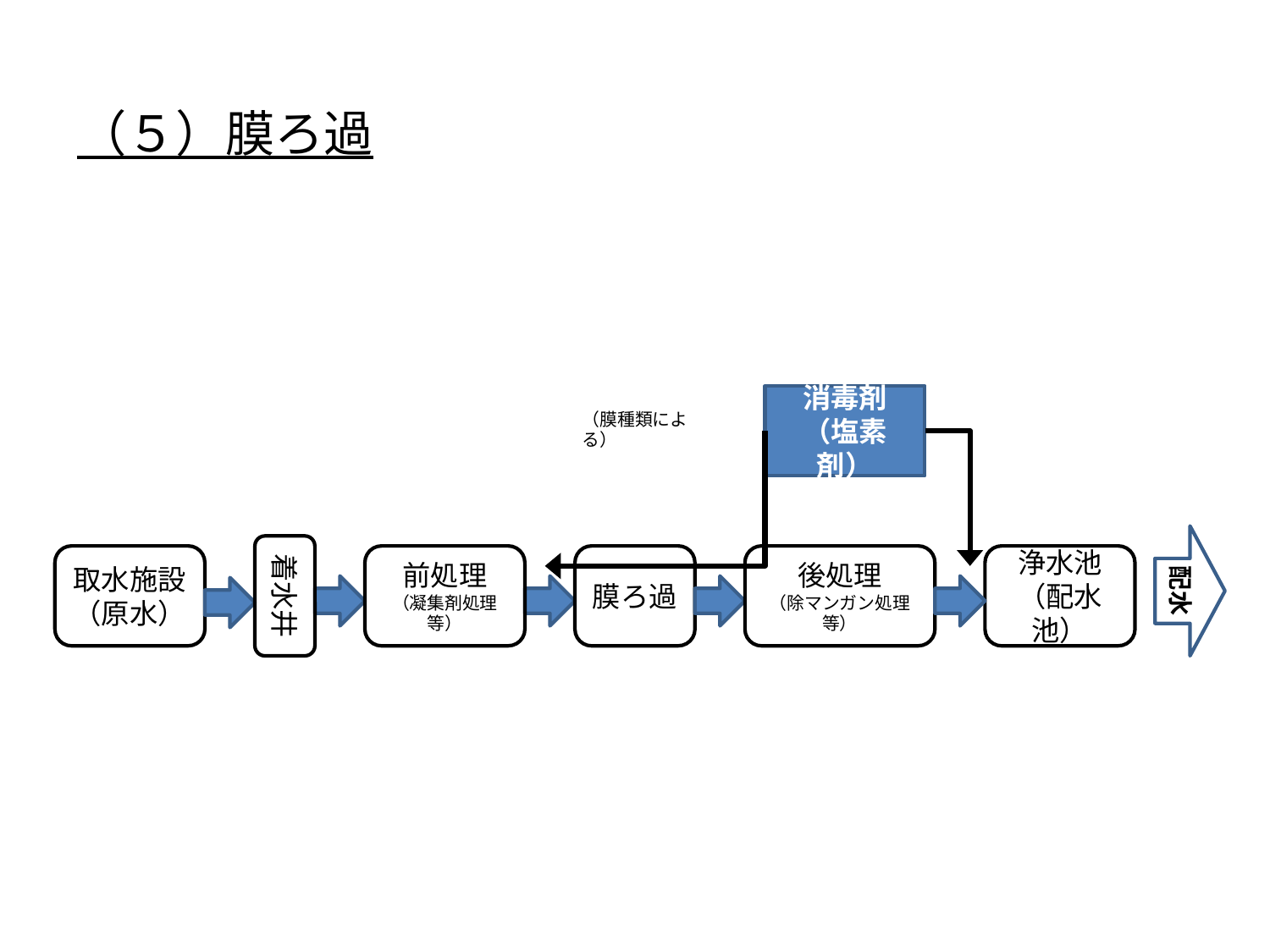

（５）膜ろ過
消毒剤
（塩素剤）
（膜種類による）
配水
着水井
取水施設
（原水）
前処理
（凝集剤処理等）
膜ろ過
後処理
（除マンガン処理等）
浄水池
（配水池）